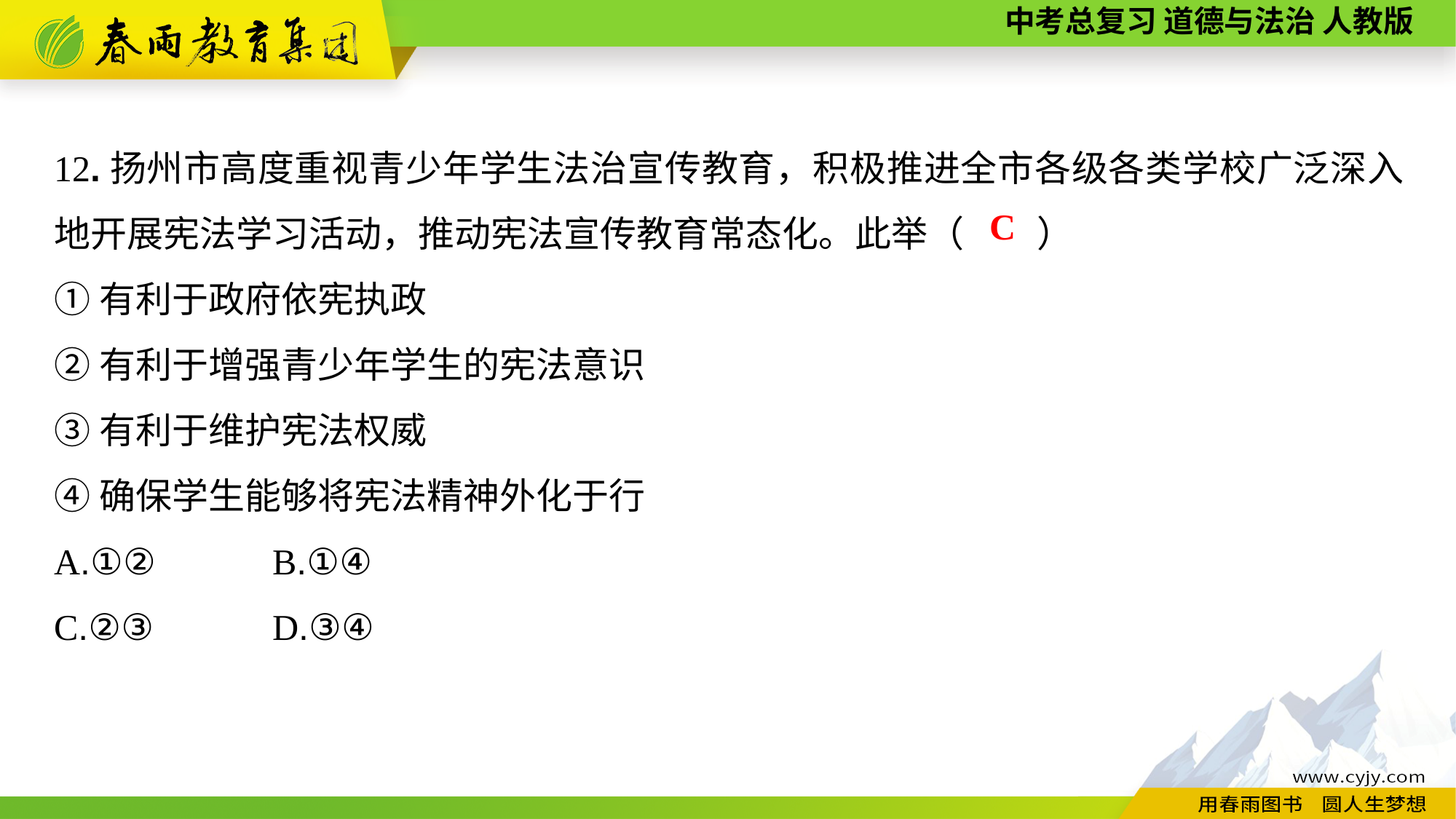

12.扬州市高度重视青少年学生法治宣传教育，积极推进全市各级各类学校广泛深入地开展宪法学习活动，推动宪法宣传教育常态化。此举（　　）
①有利于政府依宪执政
②有利于增强青少年学生的宪法意识
③有利于维护宪法权威
④确保学生能够将宪法精神外化于行
A.①②		B.①④
C.②③		D.③④
C